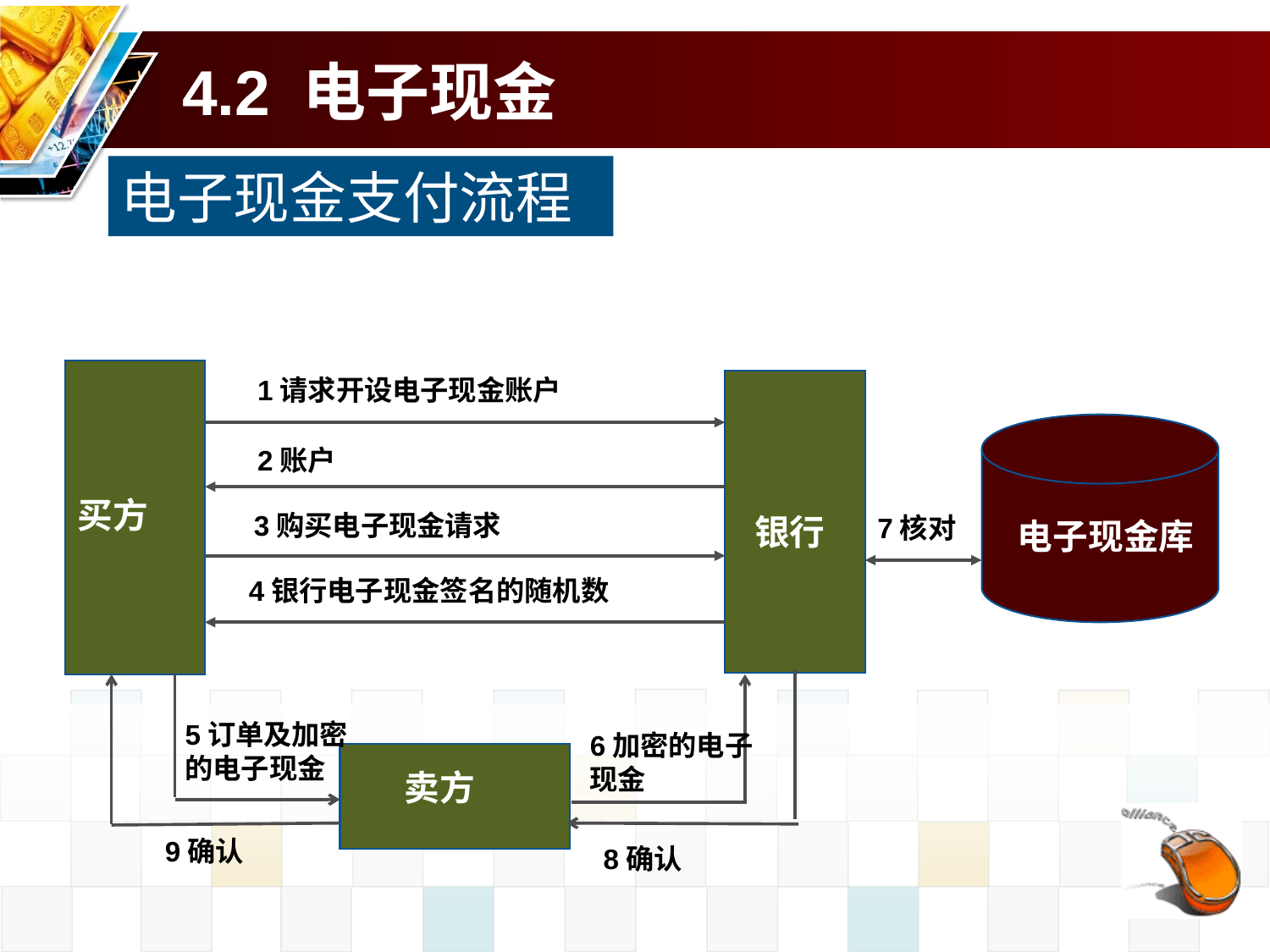

# 4.2 电子现金
电子现金支付流程

1请求开设电子现金账户

2账户
买方
3购买电子现金请求
银行
7核对
电子现金库
4银行电子现金签名的随机数
5订单及加密的电子现金
6加密的电子现金

卖方
9确认
8确认